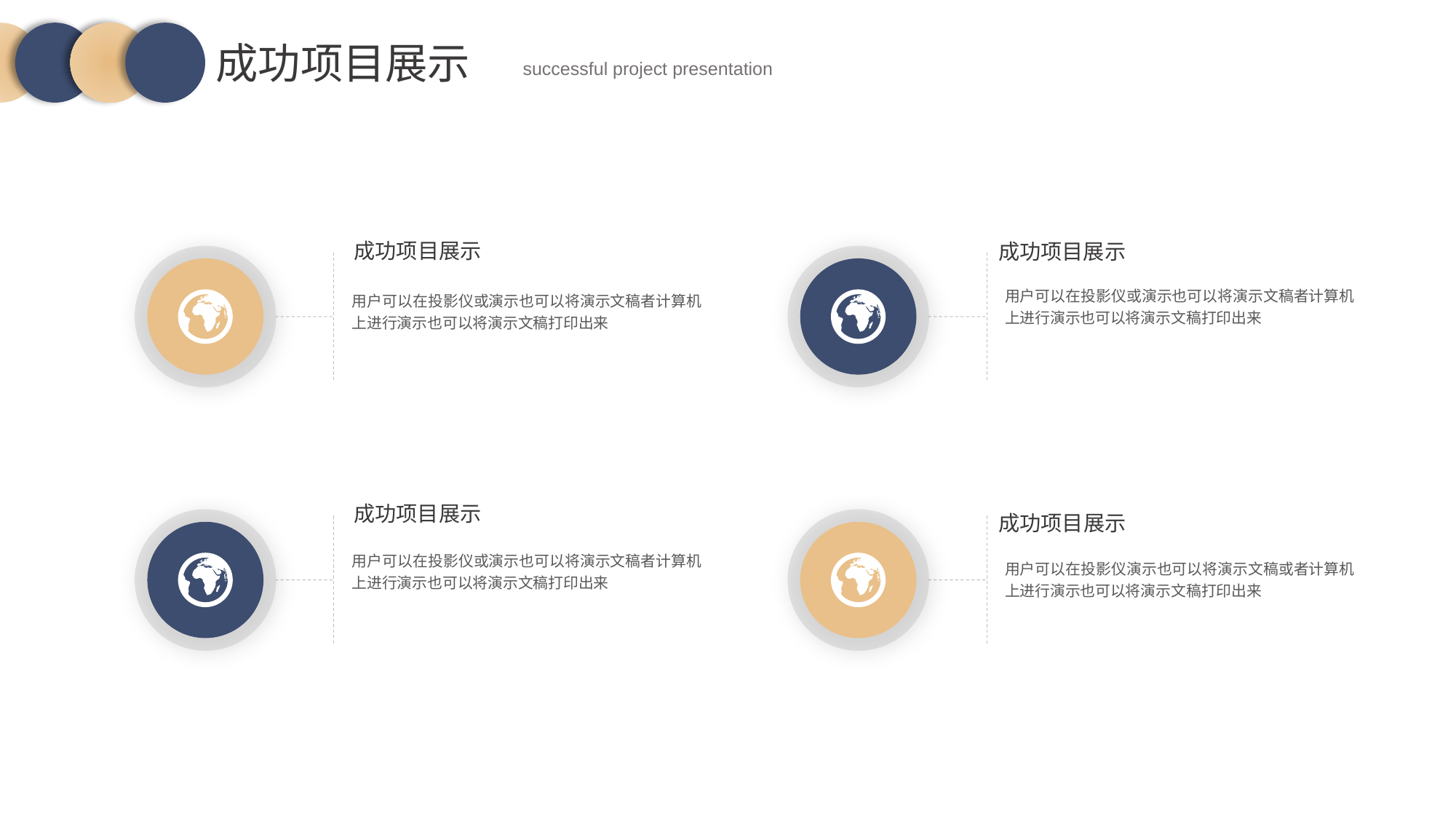

成功项目展示
successful project presentation
成功项目展示
成功项目展示

用户可以在投影仪或演示也可以将演示文稿者计算机上进行演示也可以将演示文稿打印出来

用户可以在投影仪或演示也可以将演示文稿者计算机上进行演示也可以将演示文稿打印出来
成功项目展示
成功项目展示

用户可以在投影仪或演示也可以将演示文稿者计算机上进行演示也可以将演示文稿打印出来

用户可以在投影仪演示也可以将演示文稿或者计算机上进行演示也可以将演示文稿打印出来